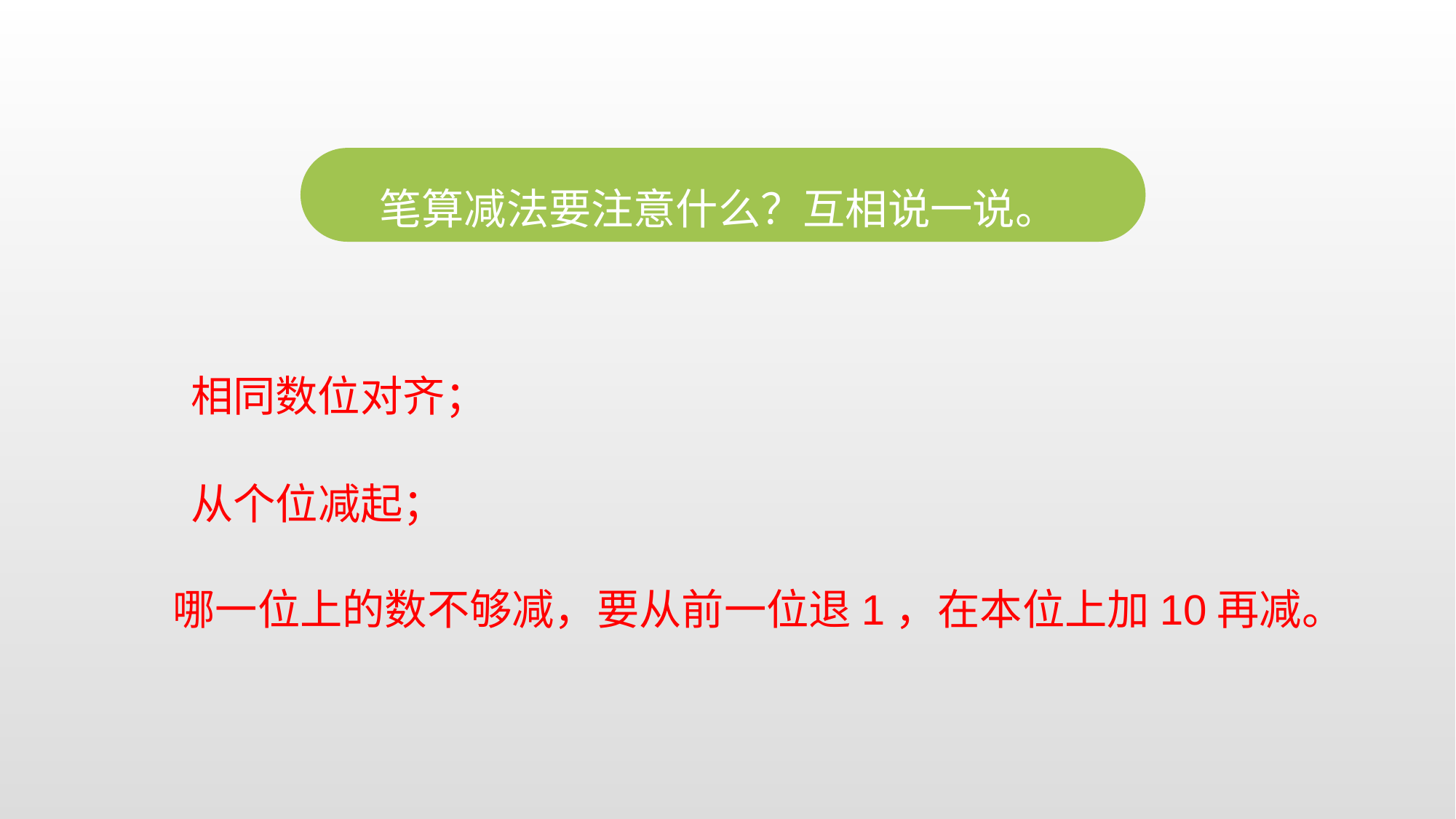

笔算减法要注意什么？互相说一说。
相同数位对齐；
从个位减起；
哪一位上的数不够减，要从前一位退1，在本位上加10再减。